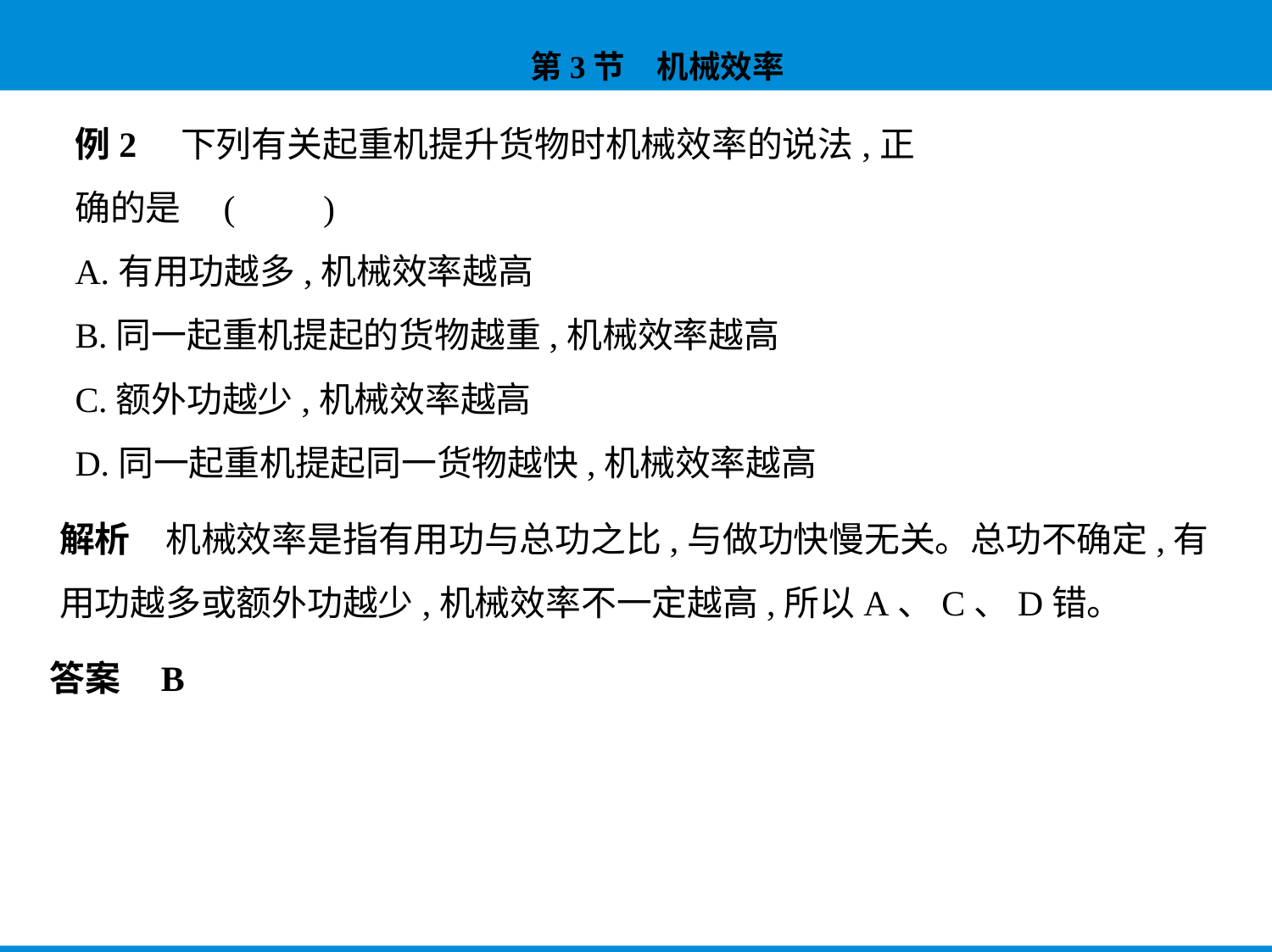

例2    下列有关起重机提升货物时机械效率的说法,正
确的是 (　　)
A.有用功越多,机械效率越高
B.同一起重机提起的货物越重,机械效率越高
C.额外功越少,机械效率越高
D.同一起重机提起同一货物越快,机械效率越高
解析　机械效率是指有用功与总功之比,与做功快慢无关。总功不确定,有
用功越多或额外功越少,机械效率不一定越高,所以A、C、D错。
答案    B